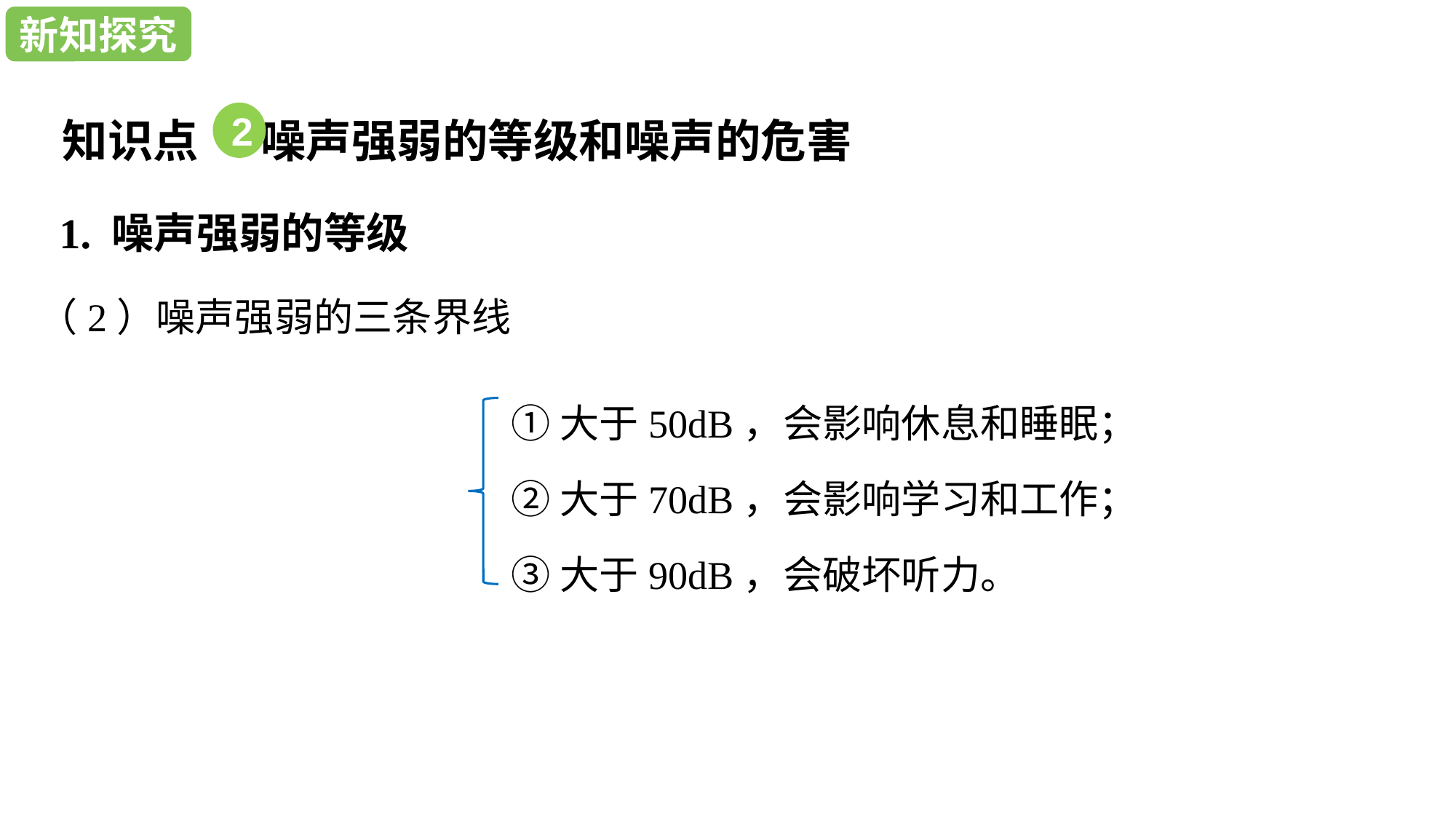

新知探究
新知探究
知识点      噪声强弱的等级和噪声的危害
2
1. 噪声强弱的等级
（2）噪声强弱的三条界线
①大于50dB，会影响休息和睡眠；
②大于70dB，会影响学习和工作；
③大于90dB，会破坏听力。